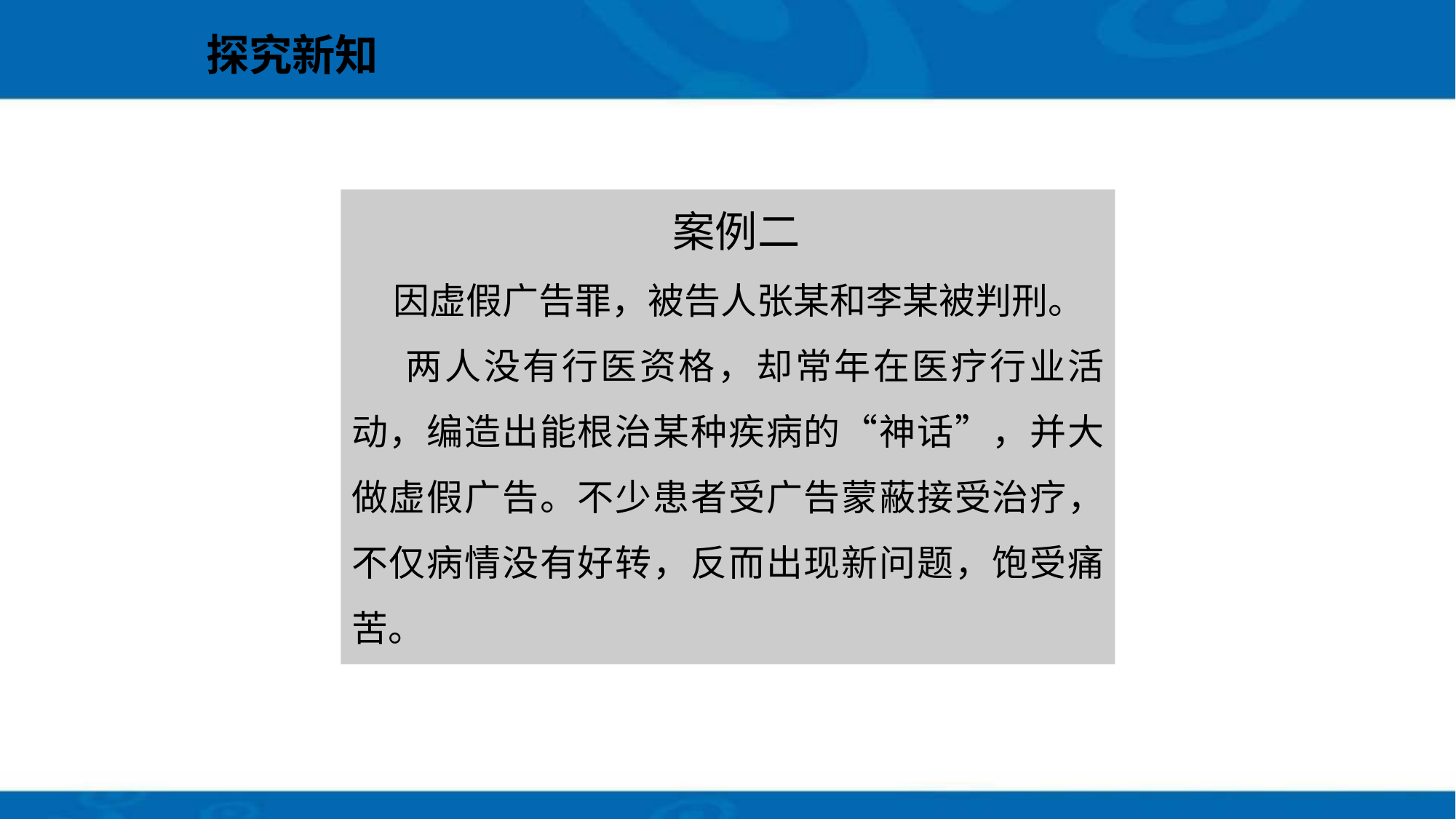

# 探究新知
 案例二
    因虚假广告罪，被告人张某和李某被判刑。
    两人没有行医资格，却常年在医疗行业活动，编造出能根治某种疾病的“神话”，并大做虚假广告。不少患者受广告蒙蔽接受治疗，不仅病情没有好转，反而出现新问题，饱受痛苦。